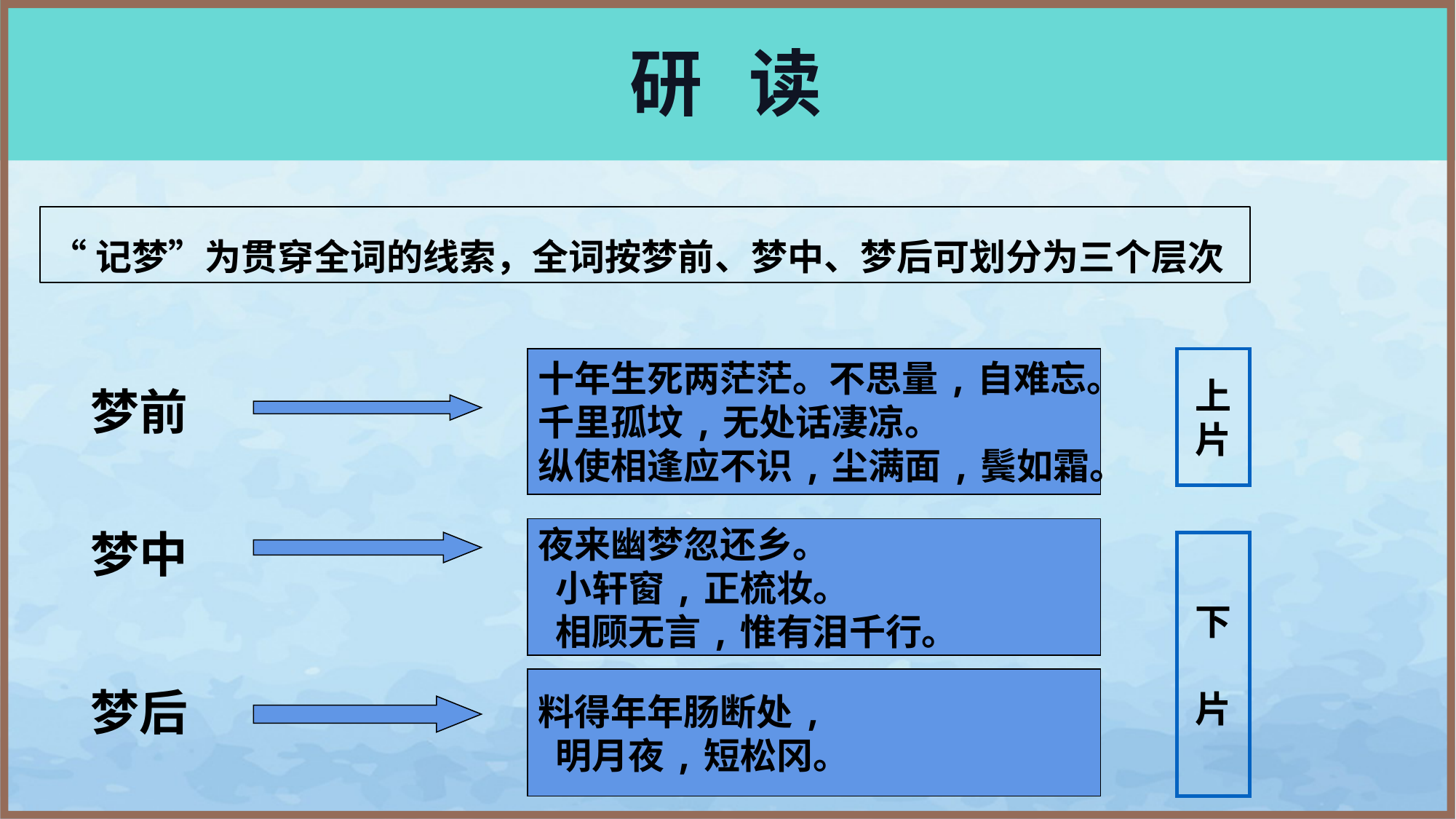

# 研  读
“记梦”为贯穿全词的线索，全词按梦前、梦中、梦后可划分为三个层次
十年生死两茫茫。不思量,自难忘。
千里孤坟,无处话凄凉。
纵使相逢应不识,尘满面,鬓如霜。
上
片
梦前

梦中
夜来幽梦忽还乡。
 小轩窗,正梳妆。
 相顾无言,惟有泪千行。

下

片
料得年年肠断处,
 明月夜,短松冈。
梦后